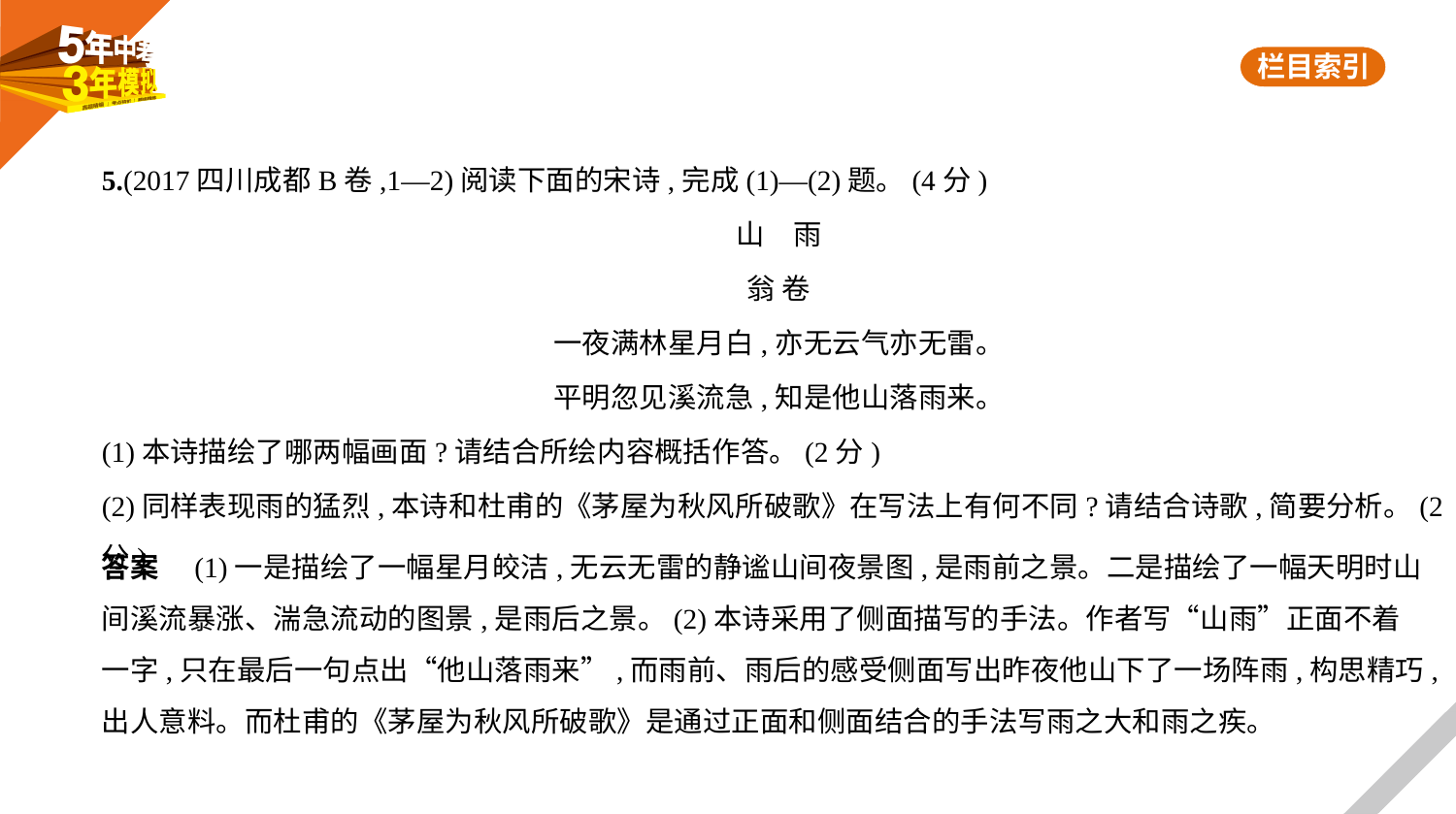

5.(2017四川成都B卷,1—2)阅读下面的宋诗,完成(1)—(2)题。(4分)
山　雨
翁 卷
一夜满林星月白,亦无云气亦无雷。
平明忽见溪流急,知是他山落雨来。
(1)本诗描绘了哪两幅画面?请结合所绘内容概括作答。(2分)
(2)同样表现雨的猛烈,本诗和杜甫的《茅屋为秋风所破歌》在写法上有何不同?请结合诗歌,简要分析。(2分)
答案　(1)一是描绘了一幅星月皎洁,无云无雷的静谧山间夜景图,是雨前之景。二是描绘了一幅天明时山
间溪流暴涨、湍急流动的图景,是雨后之景。(2)本诗采用了侧面描写的手法。作者写“山雨”正面不着
一字,只在最后一句点出“他山落雨来”,而雨前、雨后的感受侧面写出昨夜他山下了一场阵雨,构思精巧,
出人意料。而杜甫的《茅屋为秋风所破歌》是通过正面和侧面结合的手法写雨之大和雨之疾。